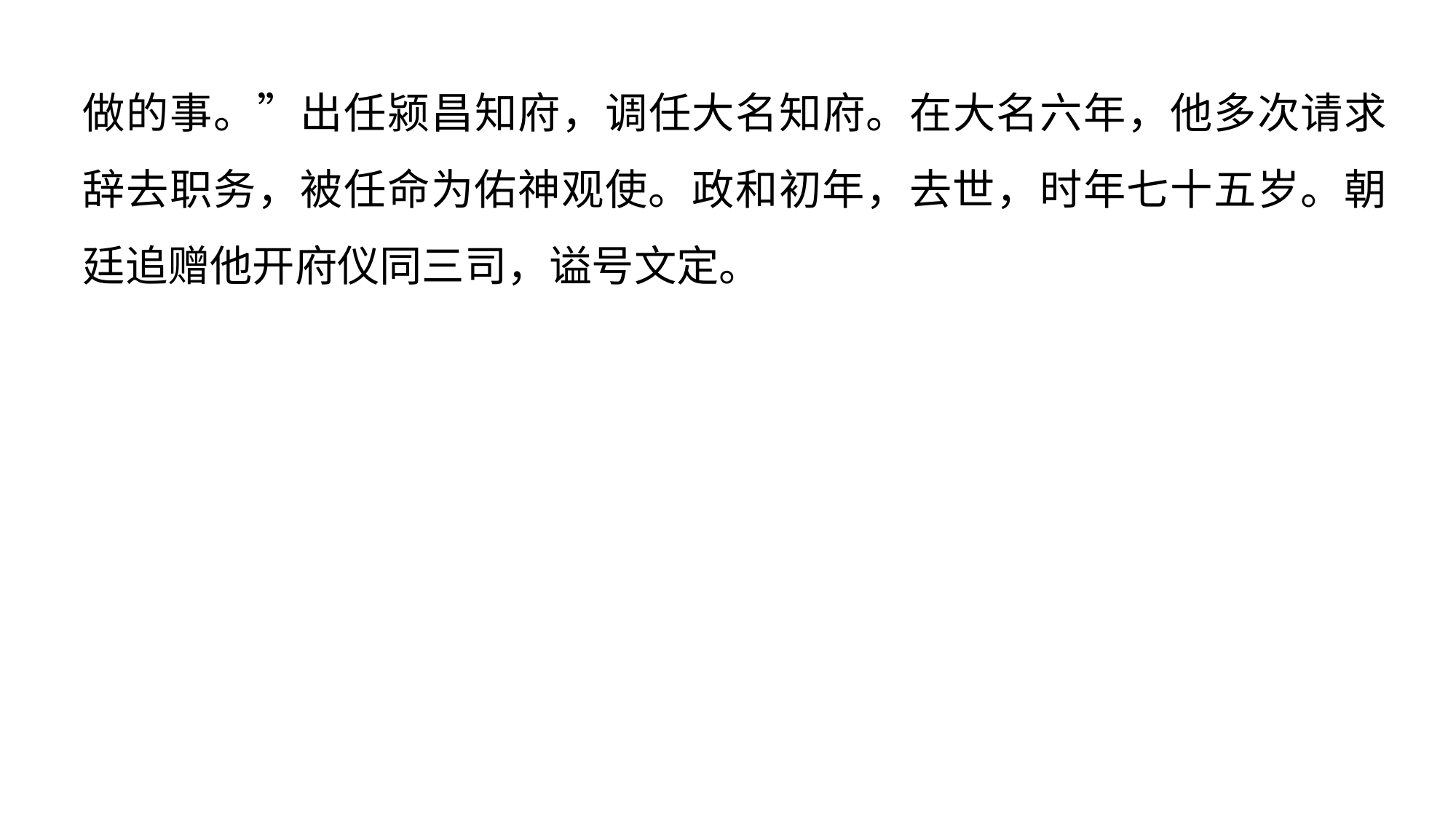

做的事。”出任颍昌知府，调任大名知府。在大名六年，他多次请求辞去职务，被任命为佑神观使。政和初年，去世，时年七十五岁。朝廷追赠他开府仪同三司，谥号文定。